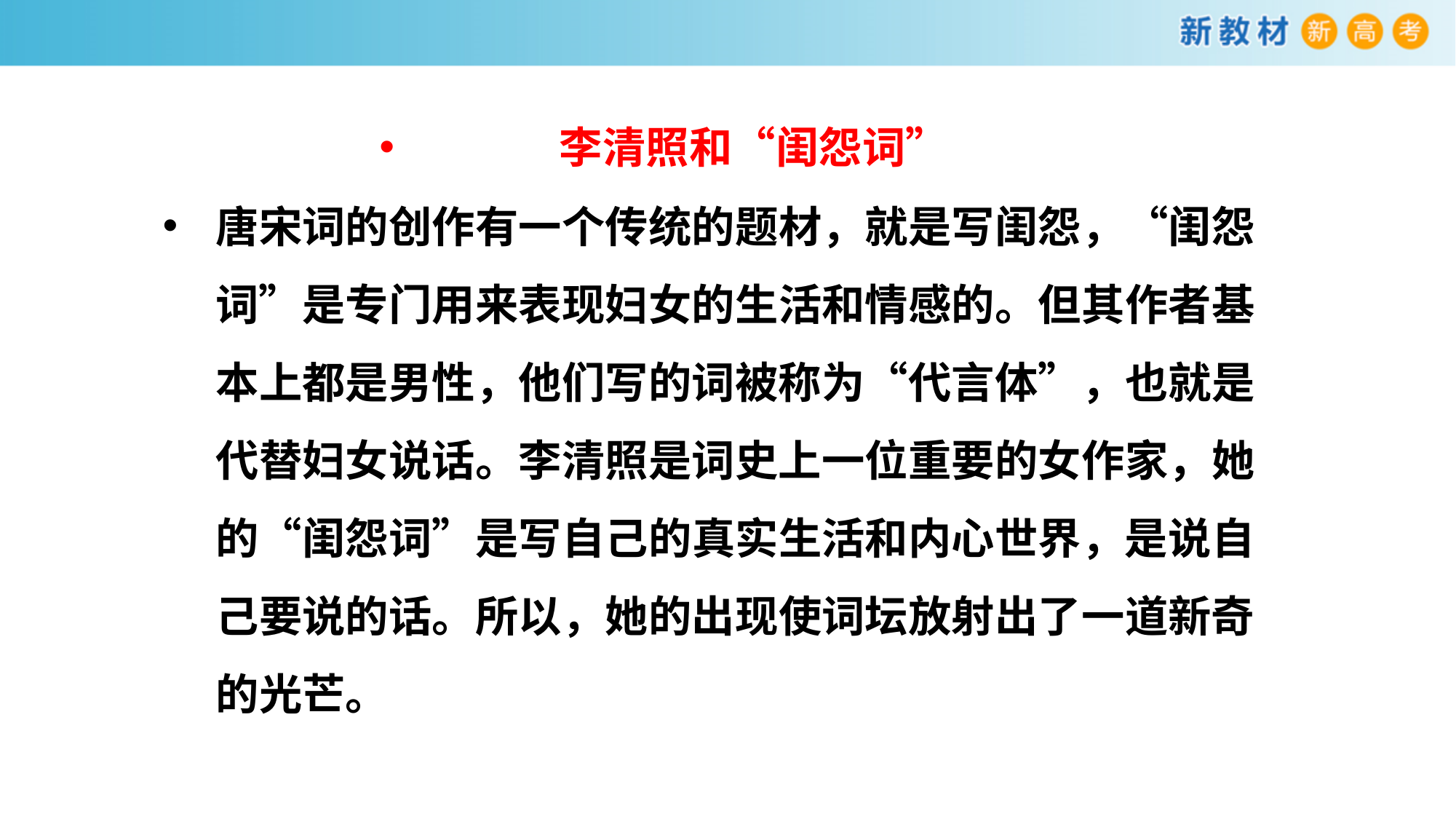

李清照和“闺怨词”
唐宋词的创作有一个传统的题材，就是写闺怨，“闺怨词”是专门用来表现妇女的生活和情感的。但其作者基本上都是男性，他们写的词被称为“代言体”，也就是代替妇女说话。李清照是词史上一位重要的女作家，她的“闺怨词”是写自己的真实生活和内心世界，是说自己要说的话。所以，她的出现使词坛放射出了一道新奇的光芒。